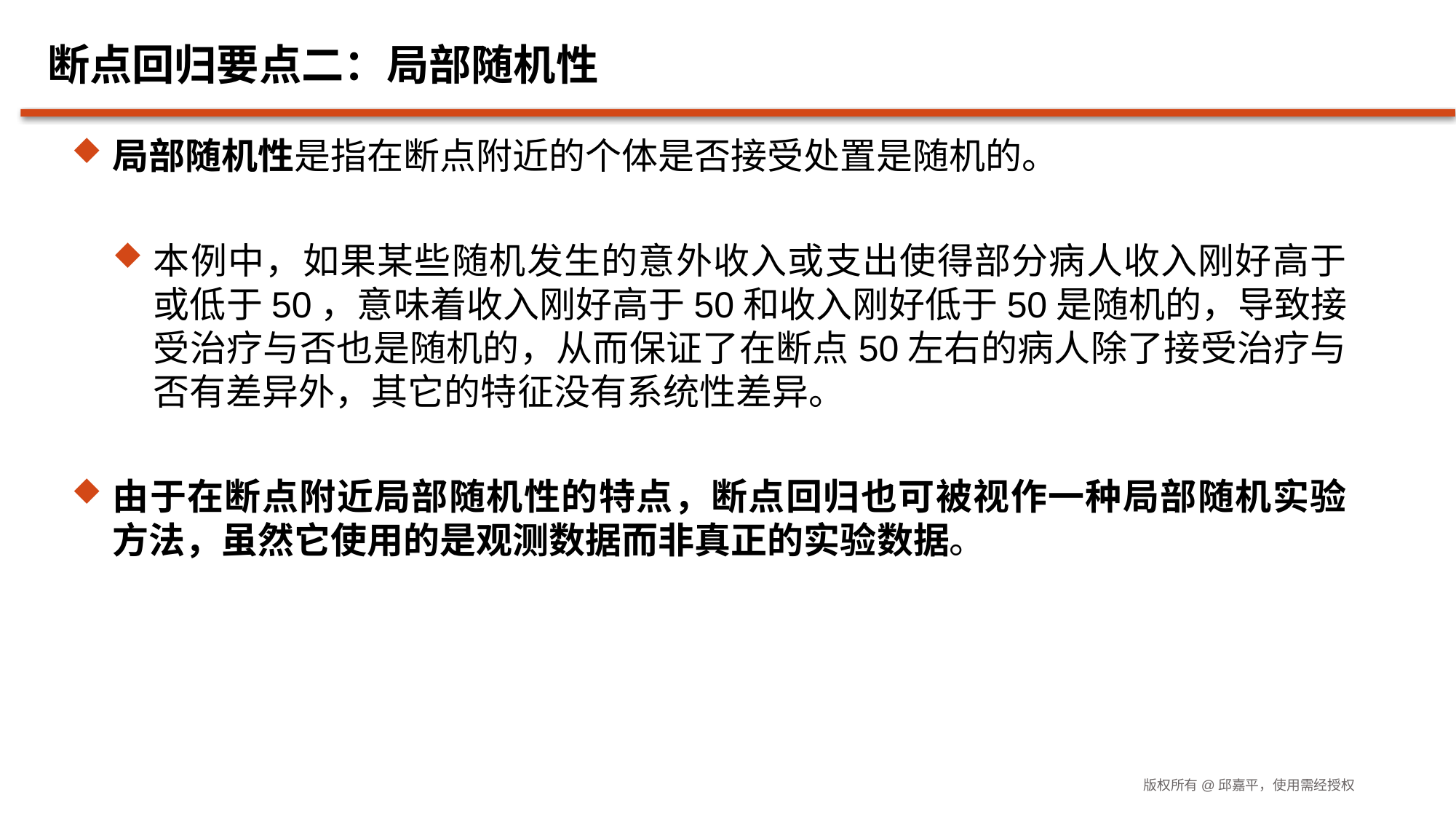

# 断点回归要点二：局部随机性
局部随机性是指在断点附近的个体是否接受处置是随机的。

本例中，如果某些随机发生的意外收入或支出使得部分病人收入刚好高于或低于50，意味着收入刚好高于50和收入刚好低于50是随机的，导致接受治疗与否也是随机的，从而保证了在断点50左右的病人除了接受治疗与否有差异外，其它的特征没有系统性差异。

由于在断点附近局部随机性的特点，断点回归也可被视作一种局部随机实验方法，虽然它使用的是观测数据而非真正的实验数据。

版权所有@邱嘉平，使用需经授权